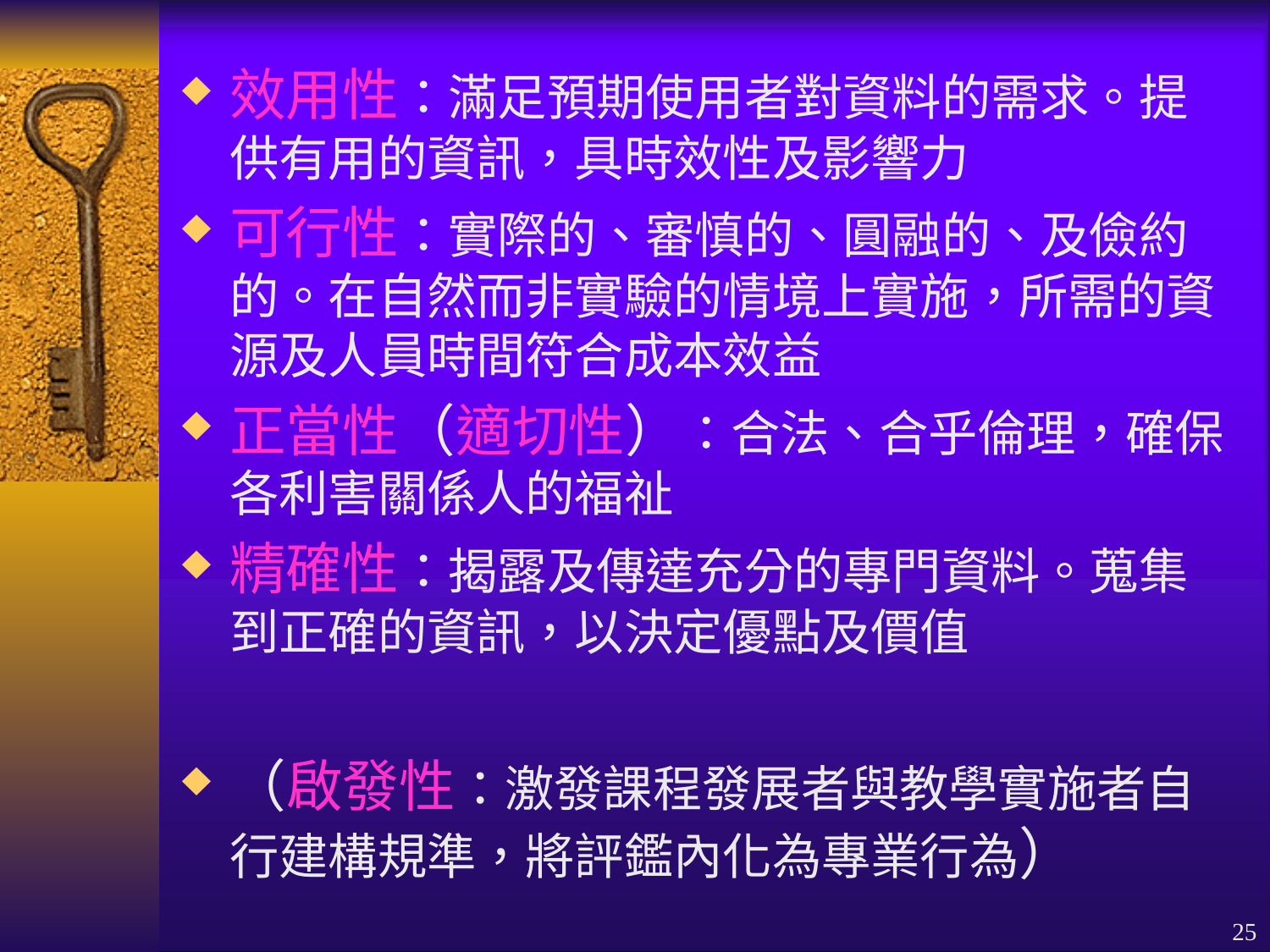

效用性：滿足預期使用者對資料的需求。提供有用的資訊，具時效性及影響力
可行性：實際的、審慎的、圓融的、及儉約的。在自然而非實驗的情境上實施，所需的資源及人員時間符合成本效益
正當性（適切性）：合法、合乎倫理，確保各利害關係人的福祉
精確性：揭露及傳達充分的專門資料。蒐集到正確的資訊，以決定優點及價值

（啟發性：激發課程發展者與教學實施者自行建構規準，將評鑑內化為專業行為）
25